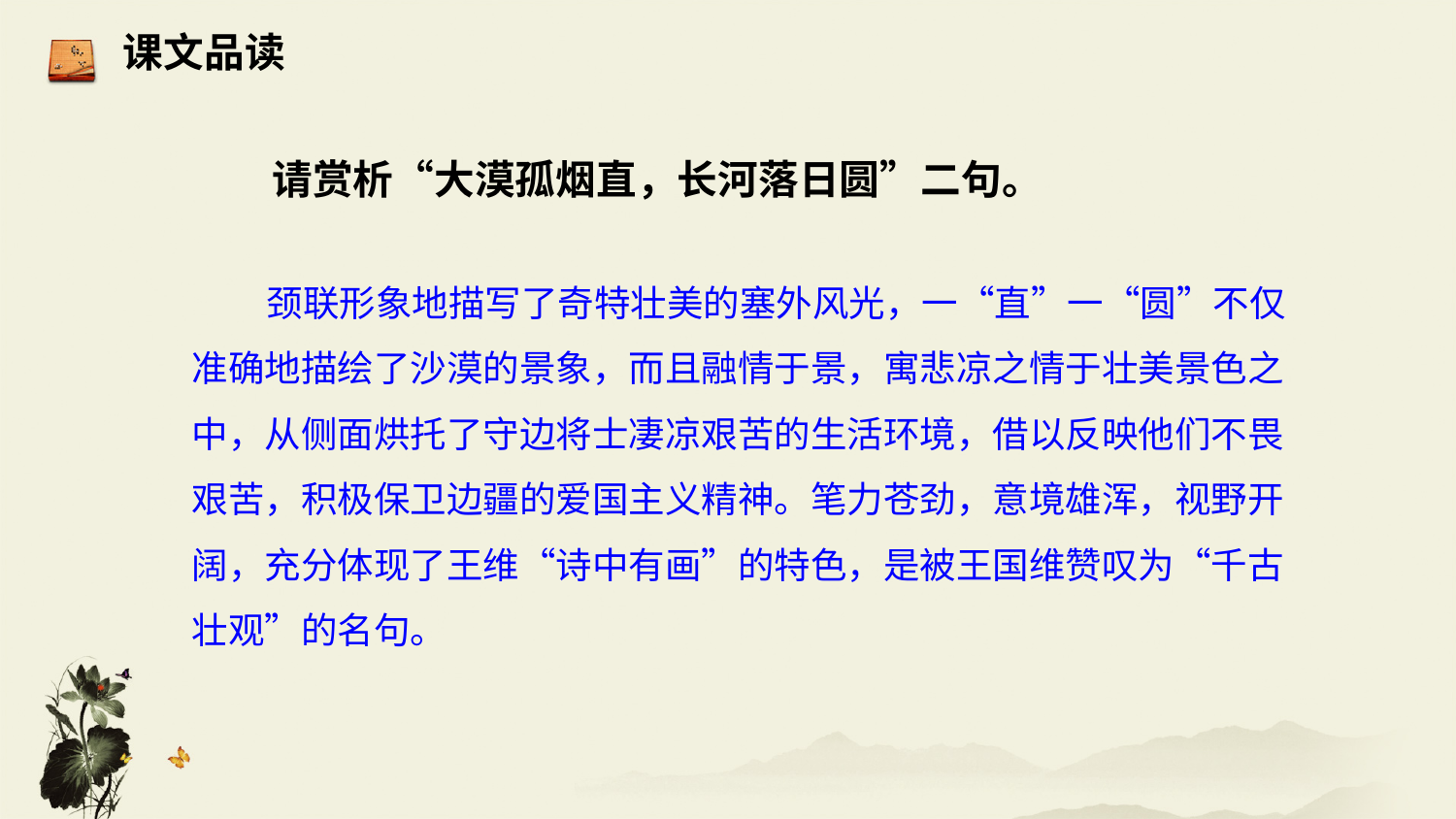

课文品读
请赏析“大漠孤烟直，长河落日圆”二句。
        颈联形象地描写了奇特壮美的塞外风光，一“直”一“圆”不仅准确地描绘了沙漠的景象，而且融情于景，寓悲凉之情于壮美景色之中，从侧面烘托了守边将士凄凉艰苦的生活环境，借以反映他们不畏艰苦，积极保卫边疆的爱国主义精神。笔力苍劲，意境雄浑，视野开阔，充分体现了王维“诗中有画”的特色，是被王国维赞叹为“千古壮观”的名句。